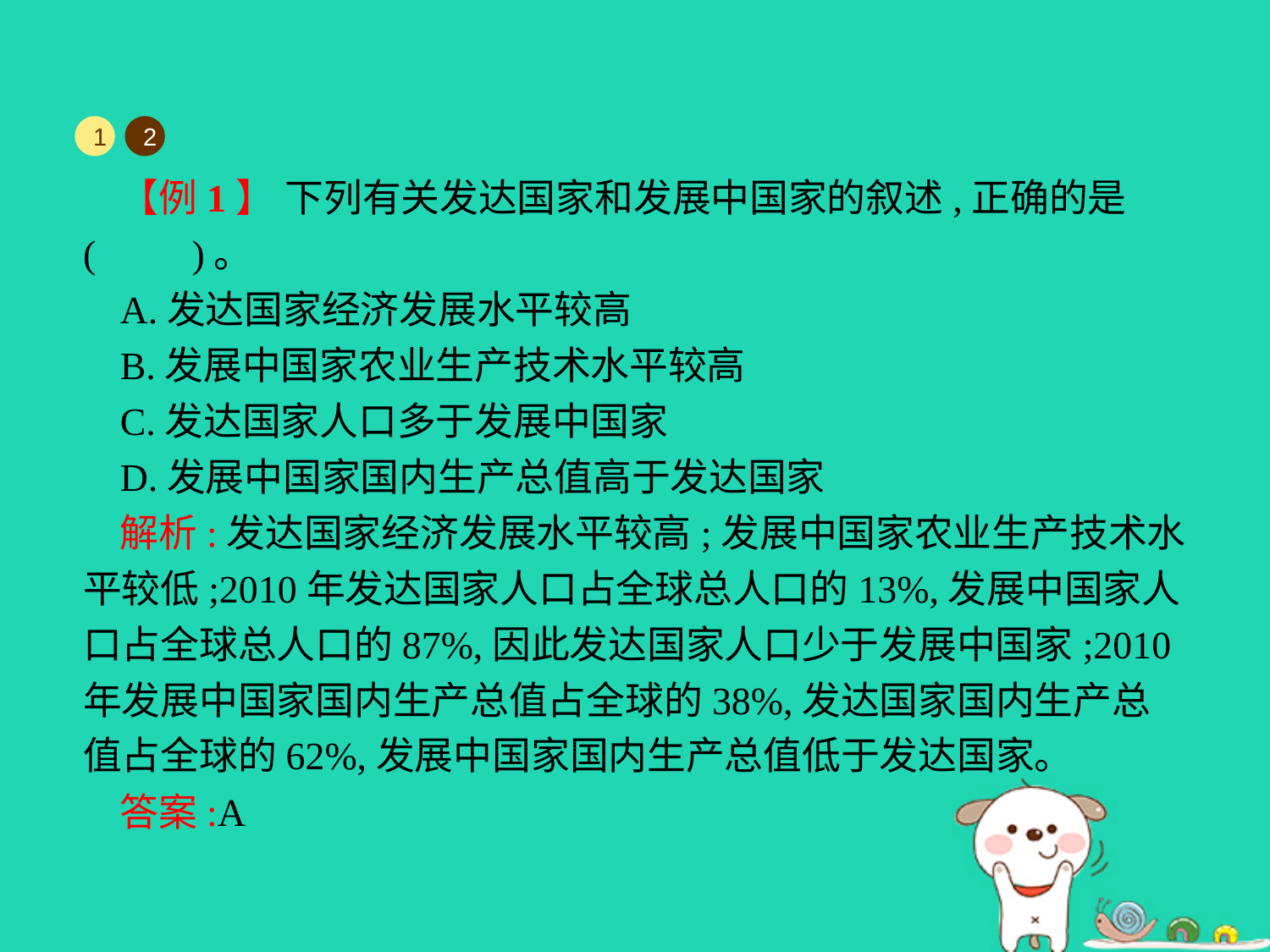

1
2
【例1】 下列有关发达国家和发展中国家的叙述,正确的是(　　)。
A.发达国家经济发展水平较高
B.发展中国家农业生产技术水平较高
C.发达国家人口多于发展中国家
D.发展中国家国内生产总值高于发达国家
解析:发达国家经济发展水平较高;发展中国家农业生产技术水平较低;2010年发达国家人口占全球总人口的13%,发展中国家人口占全球总人口的87%,因此发达国家人口少于发展中国家;2010年发展中国家国内生产总值占全球的38%,发达国家国内生产总值占全球的62%,发展中国家国内生产总值低于发达国家。
答案:A